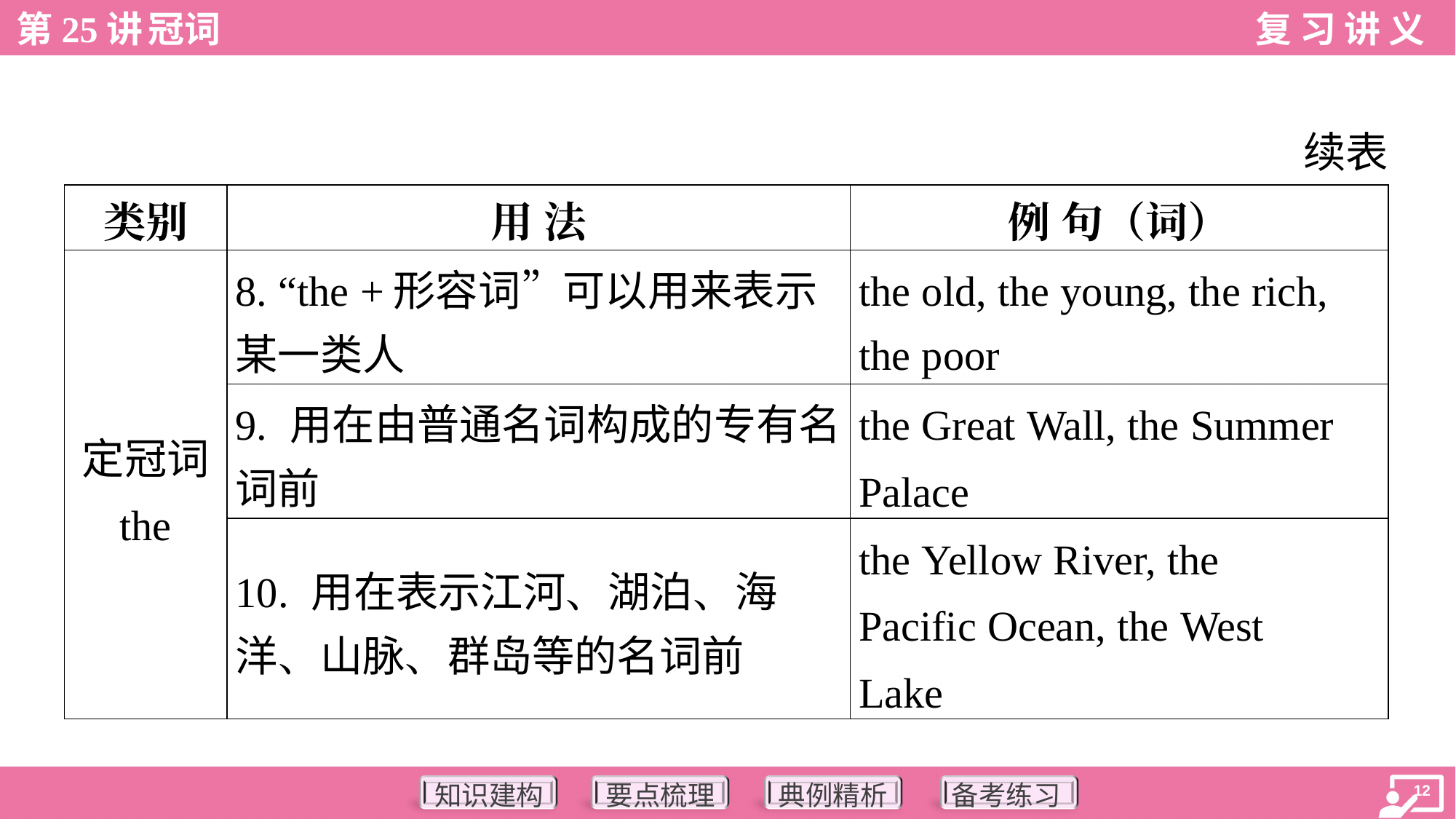

续表
| 类别 | 用 法 | 例 句（词） |
| --- | --- | --- |
| 定冠词 the | 8. “the +形容词”可以用来表示 某一类人 | the old, the young, the rich, the poor |
|  | 9. 用在由普通名词构成的专有名 词前 | the Great Wall, the Summer Palace |
|  | 10. 用在表示江河、湖泊、海 洋、山脉、群岛等的名词前 | the Yellow River, the Pacific Ocean, the West Lake |